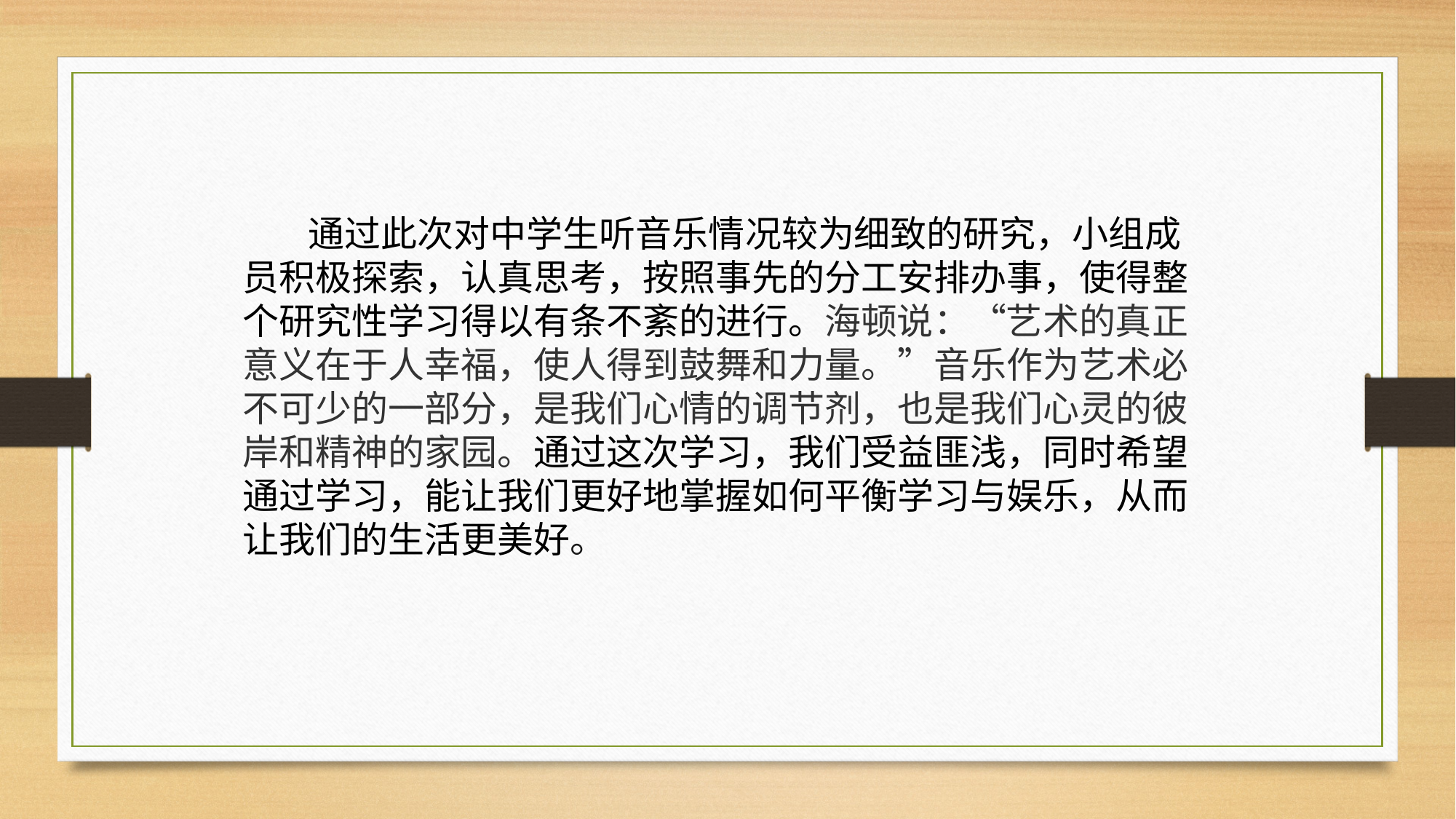

通过此次对中学生听音乐情况较为细致的研究，小组成员积极探索，认真思考，按照事先的分工安排办事，使得整个研究性学习得以有条不紊的进行。海顿说：“艺术的真正意义在于人幸福，使人得到鼓舞和力量。”音乐作为艺术必不可少的一部分，是我们心情的调节剂，也是我们心灵的彼岸和精神的家园。通过这次学习，我们受益匪浅，同时希望通过学习，能让我们更好地掌握如何平衡学习与娱乐，从而让我们的生活更美好。